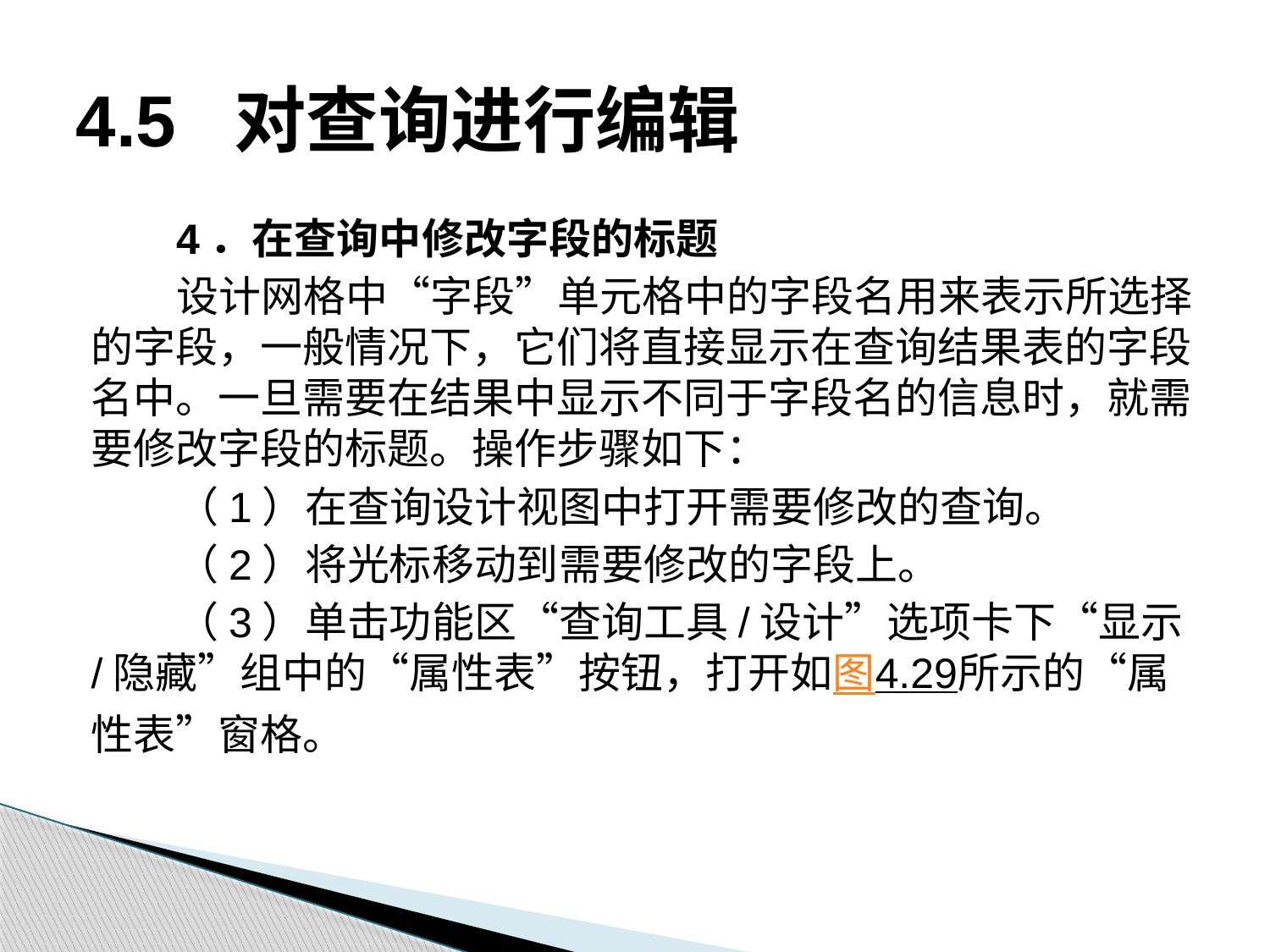

# 4.5  对查询进行编辑
4．在查询中修改字段的标题
设计网格中“字段”单元格中的字段名用来表示所选择的字段，一般情况下，它们将直接显示在查询结果表的字段名中。一旦需要在结果中显示不同于字段名的信息时，就需要修改字段的标题。操作步骤如下：
（1）在查询设计视图中打开需要修改的查询。
（2）将光标移动到需要修改的字段上。
（3）单击功能区“查询工具/设计”选项卡下“显示/隐藏”组中的“属性表”按钮，打开如图4.29所示的“属性表”窗格。